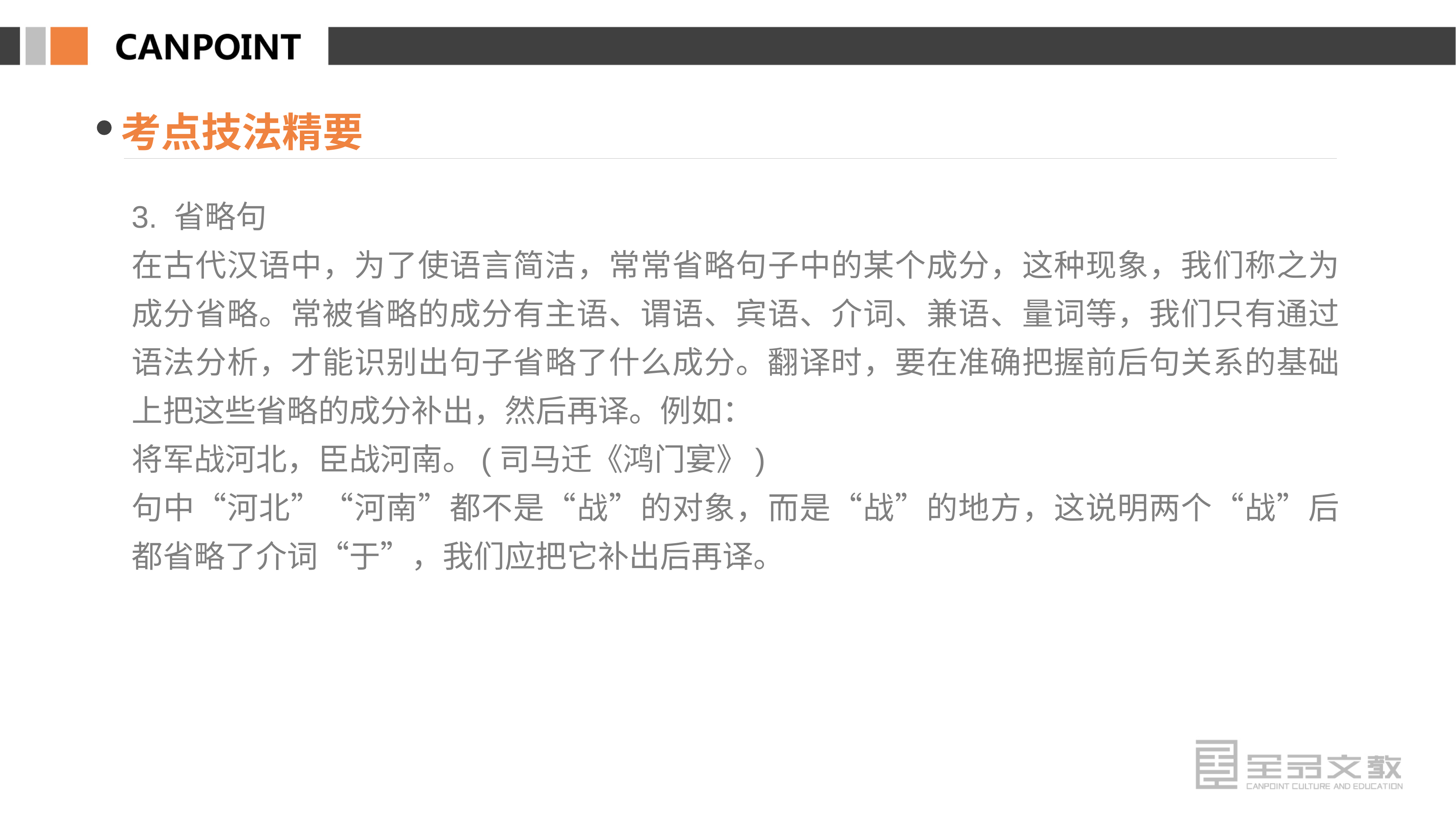

考点技法精要

3. 省略句
在古代汉语中，为了使语言简洁，常常省略句子中的某个成分，这种现象，我们称之为成分省略。常被省略的成分有主语、谓语、宾语、介词、兼语、量词等，我们只有通过语法分析，才能识别出句子省略了什么成分。翻译时，要在准确把握前后句关系的基础上把这些省略的成分补出，然后再译。例如：
将军战河北，臣战河南。(司马迁《鸿门宴》)
句中“河北”“河南”都不是“战”的对象，而是“战”的地方，这说明两个“战”后都省略了介词“于”，我们应把它补出后再译。